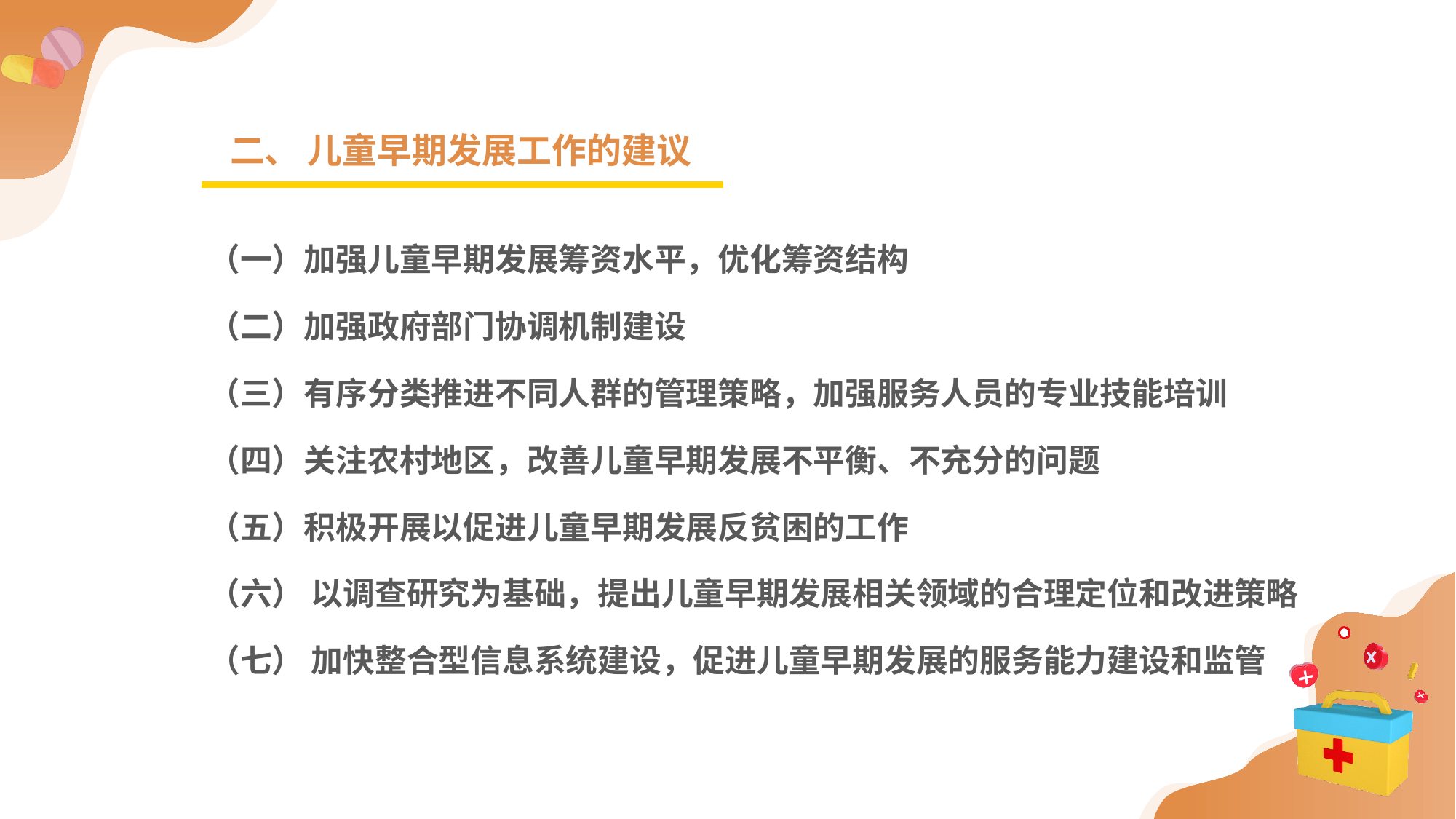

二、 儿童早期发展工作的建议
（一）加强儿童早期发展筹资水平，优化筹资结构
（二）加强政府部门协调机制建设
（三）有序分类推进不同人群的管理策略，加强服务人员的专业技能培训
（四）关注农村地区，改善儿童早期发展不平衡、不充分的问题
（五）积极开展以促进儿童早期发展反贫困的工作
（六） 以调查研究为基础，提出儿童早期发展相关领域的合理定位和改进策略
（七） 加快整合型信息系统建设，促进儿童早期发展的服务能力建设和监管